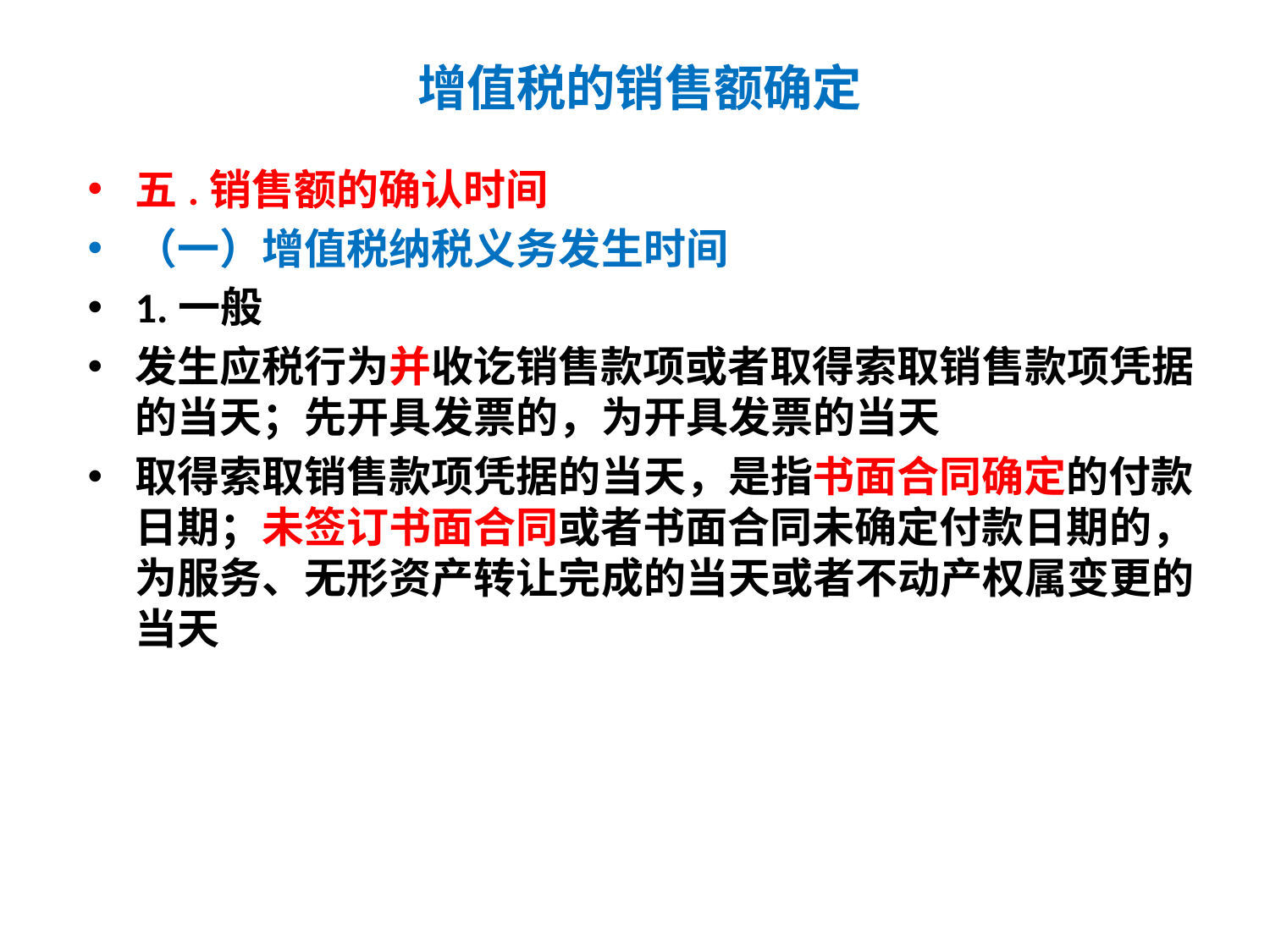

# 增值税的销售额确定
五.销售额的确认时间
（一）增值税纳税义务发生时间
1.一般
发生应税行为并收讫销售款项或者取得索取销售款项凭据的当天；先开具发票的，为开具发票的当天
取得索取销售款项凭据的当天，是指书面合同确定的付款日期；未签订书面合同或者书面合同未确定付款日期的，为服务、无形资产转让完成的当天或者不动产权属变更的当天